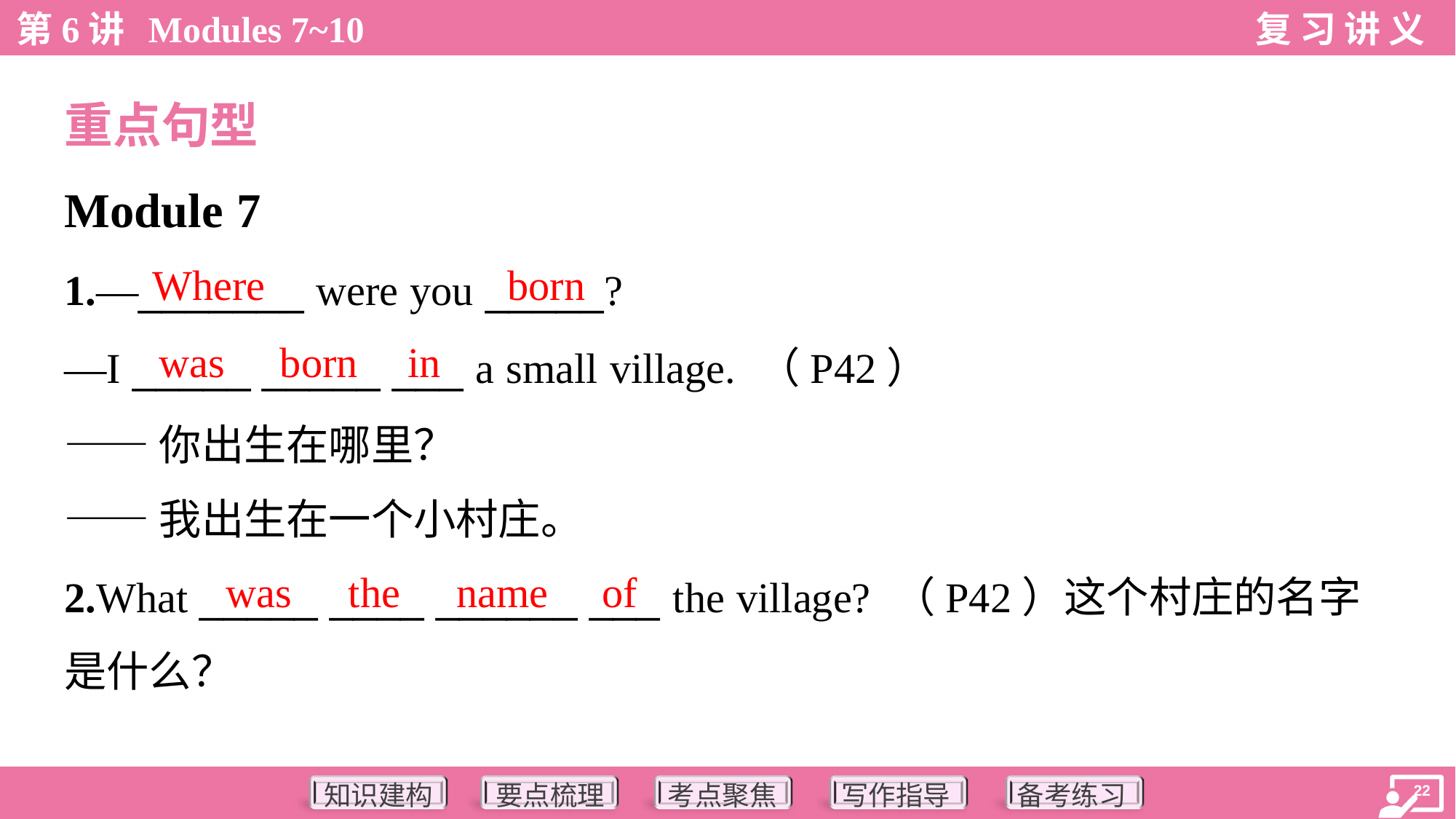

重点句型
Module 7
Where
born
1.—_______ were you _____?
—I _____ _____ ___ a small village. （P42）
——你出生在哪里？
——我出生在一个小村庄。
was
born
in
was
the
name
of
2.What _____ ____ ______ ___ the village? （P42）这个村庄的名字
是什么？